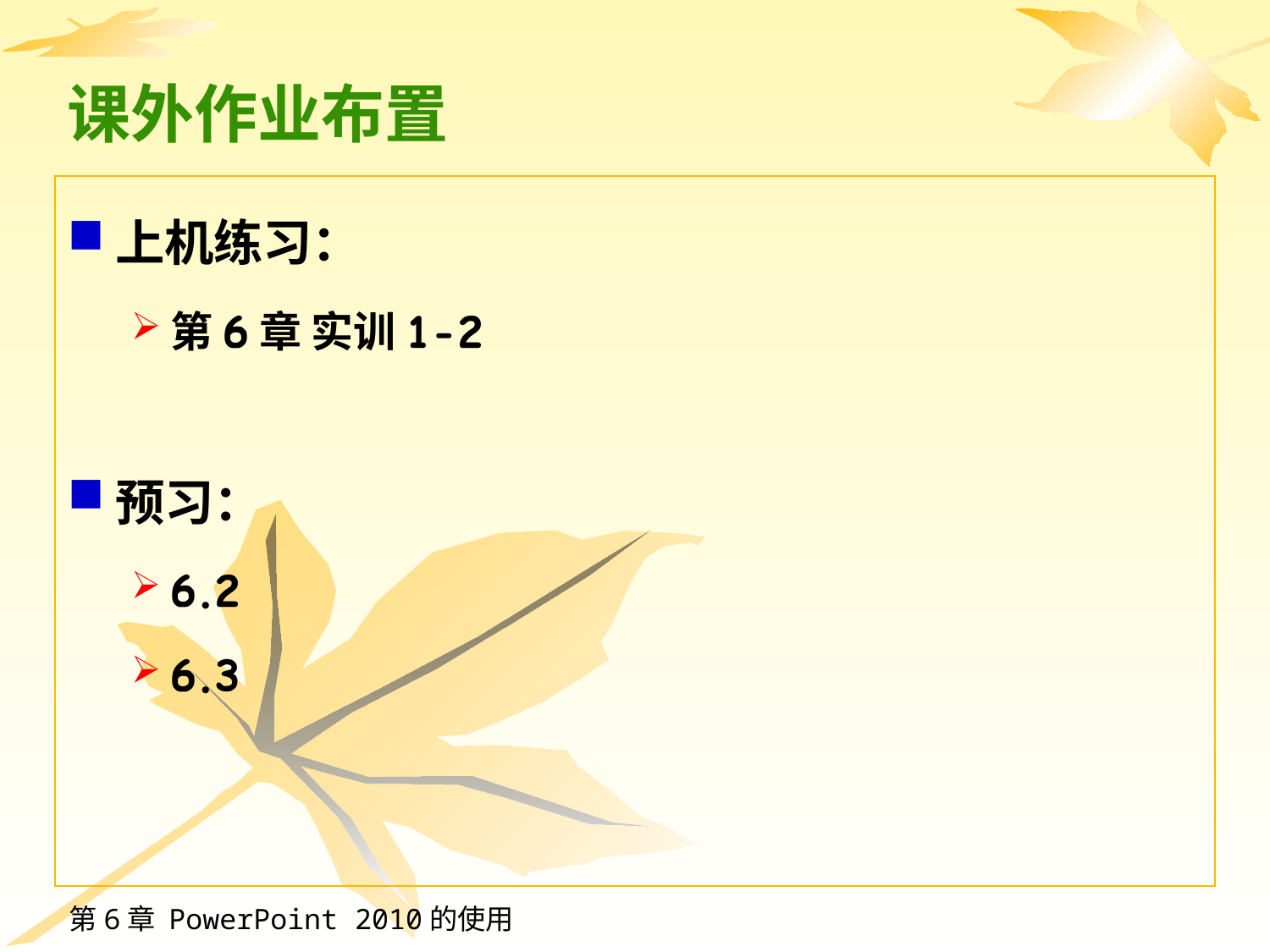

# 课外作业布置
上机练习：
第6章 实训1-2

预习：
6.2
6.3